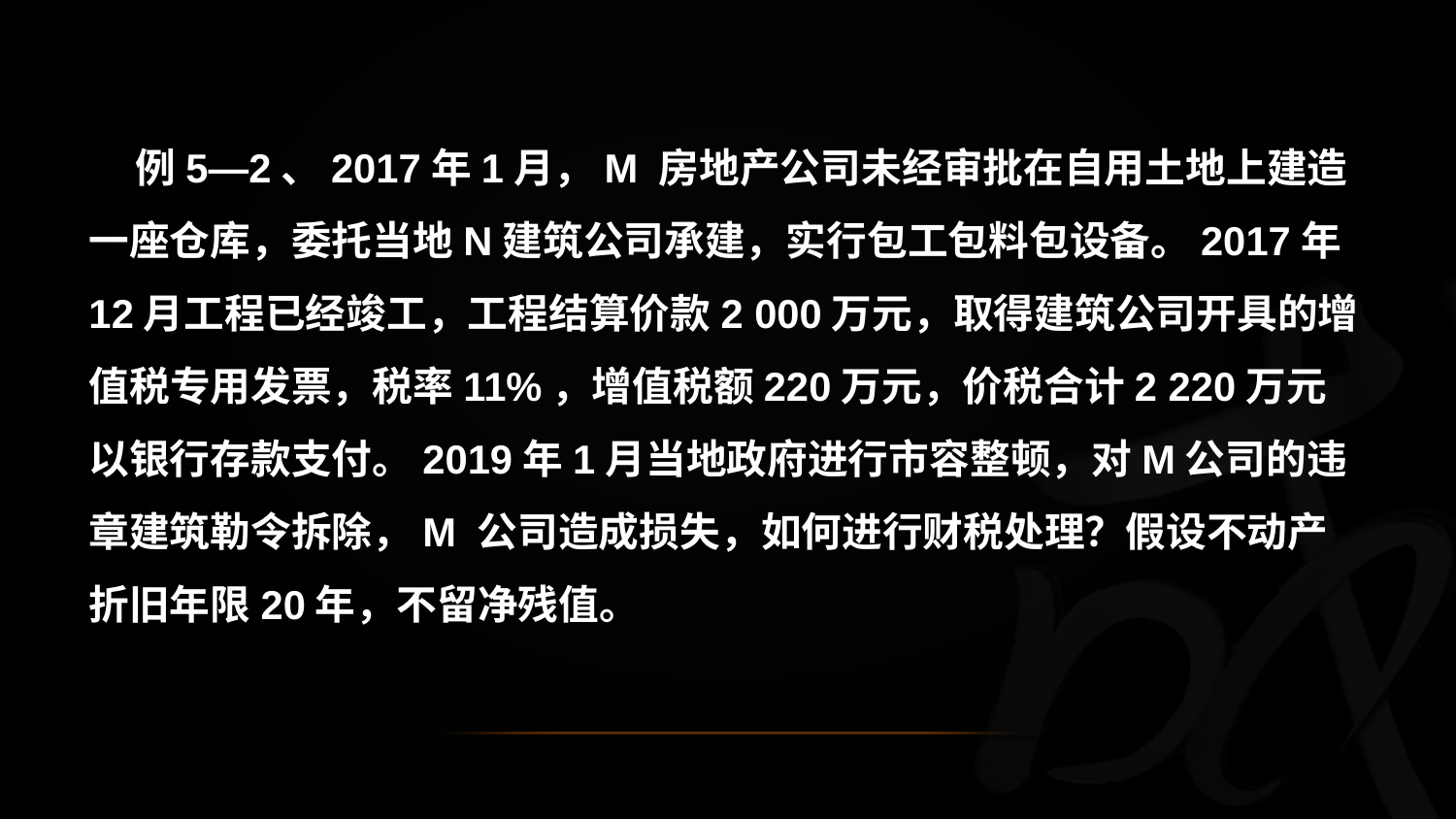

例5—2、2017年1月，M 房地产公司未经审批在自用土地上建造一座仓库，委托当地N建筑公司承建，实行包工包料包设备。2017年12月工程已经竣工，工程结算价款2 000万元，取得建筑公司开具的增值税专用发票，税率11%，增值税额220万元，价税合计2 220万元以银行存款支付。2019年1月当地政府进行市容整顿，对M公司的违章建筑勒令拆除，M 公司造成损失，如何进行财税处理？假设不动产折旧年限20年，不留净残值。